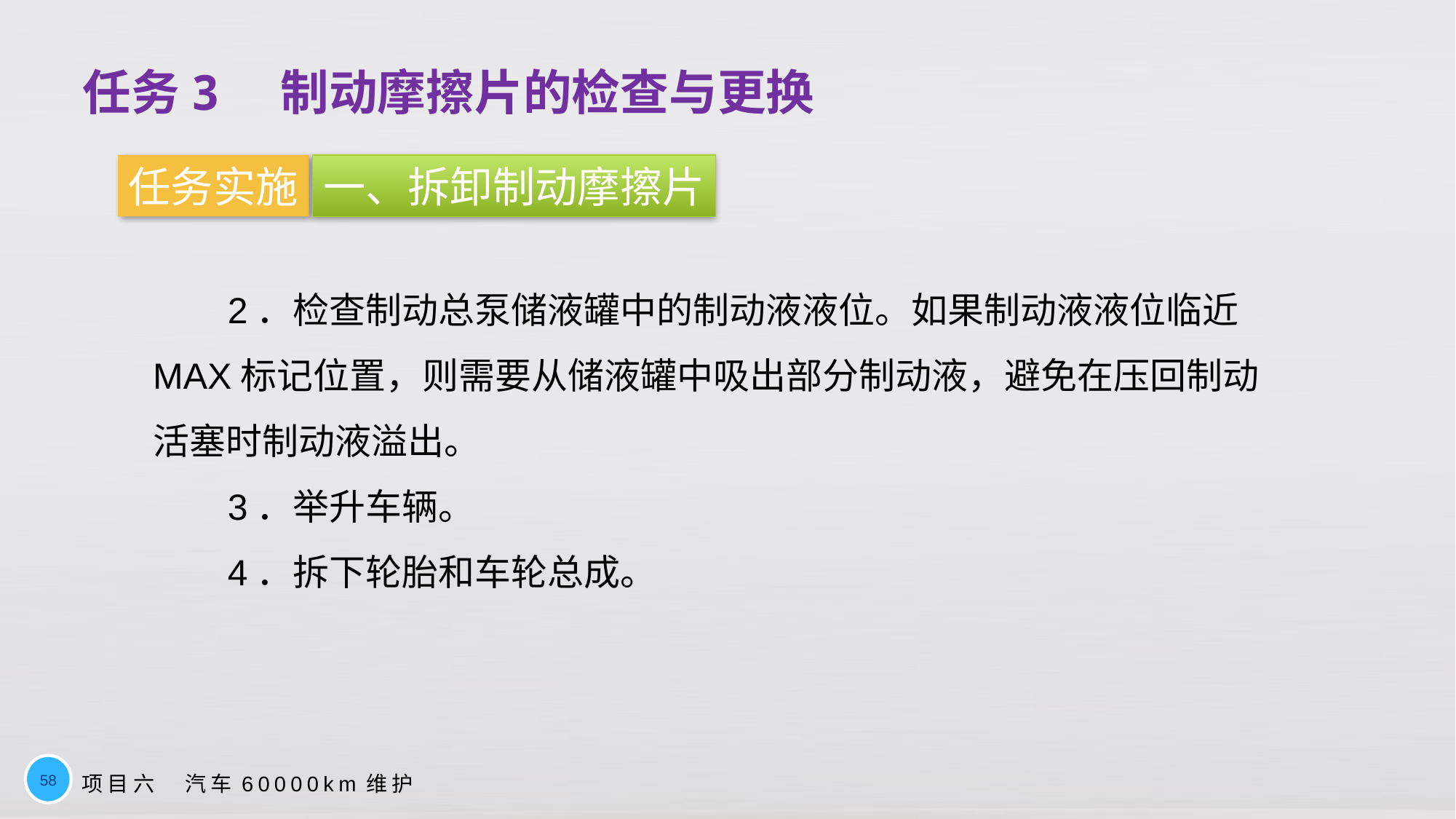

任务3　制动摩擦片的检查与更换
任务实施
一、拆卸制动摩擦片
2．检查制动总泵储液罐中的制动液液位。如果制动液液位临近MAX标记位置，则需要从储液罐中吸出部分制动液，避免在压回制动活塞时制动液溢出。
3．举升车辆。
4．拆下轮胎和车轮总成。
58